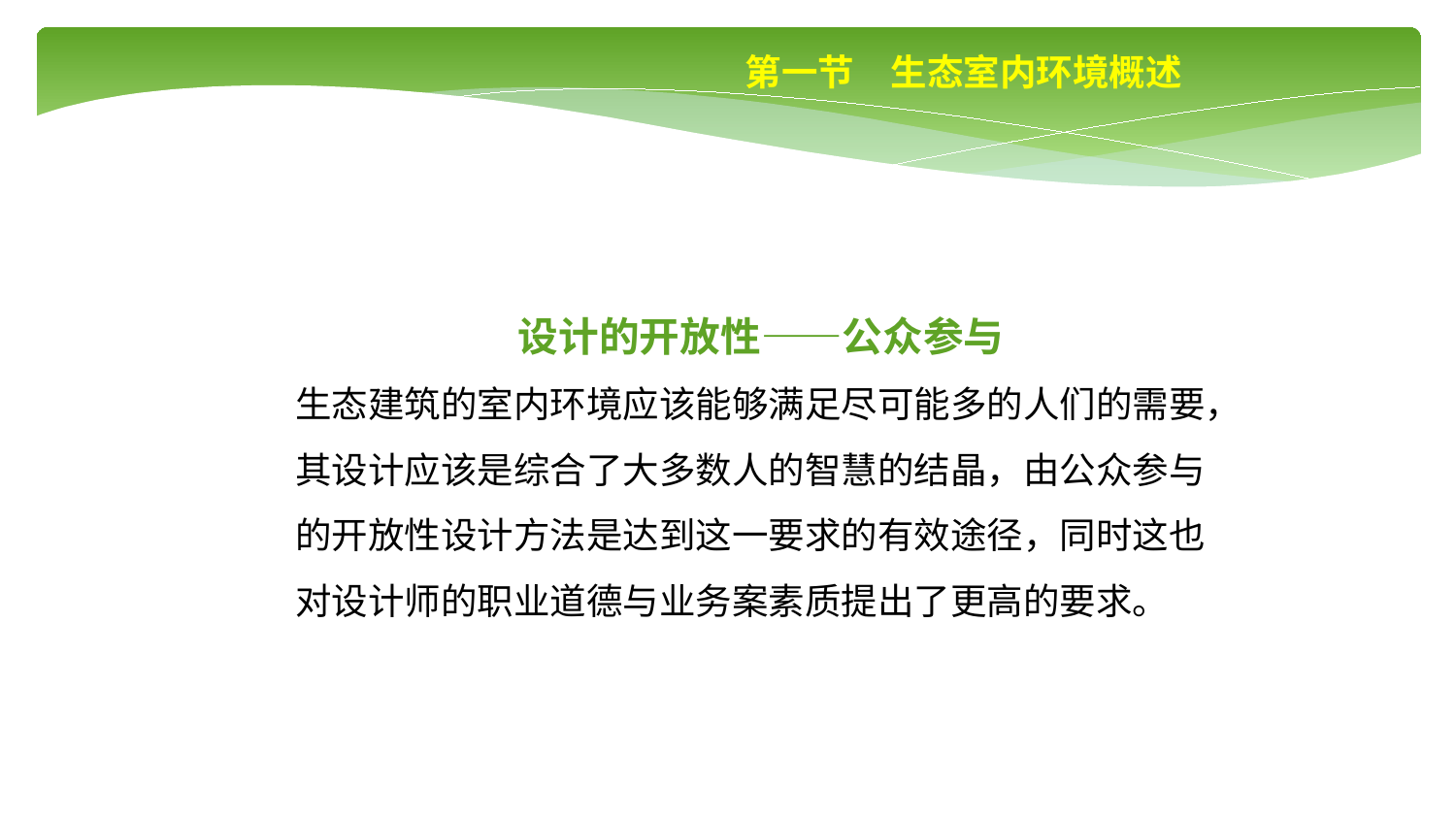

第一节　生态室内环境概述

设计的开放性——公众参与
生态建筑的室内环境应该能够满足尽可能多的人们的需要，其设计应该是综合了大多数人的智慧的结晶，由公众参与的开放性设计方法是达到这一要求的有效途径，同时这也对设计师的职业道德与业务案素质提出了更高的要求。